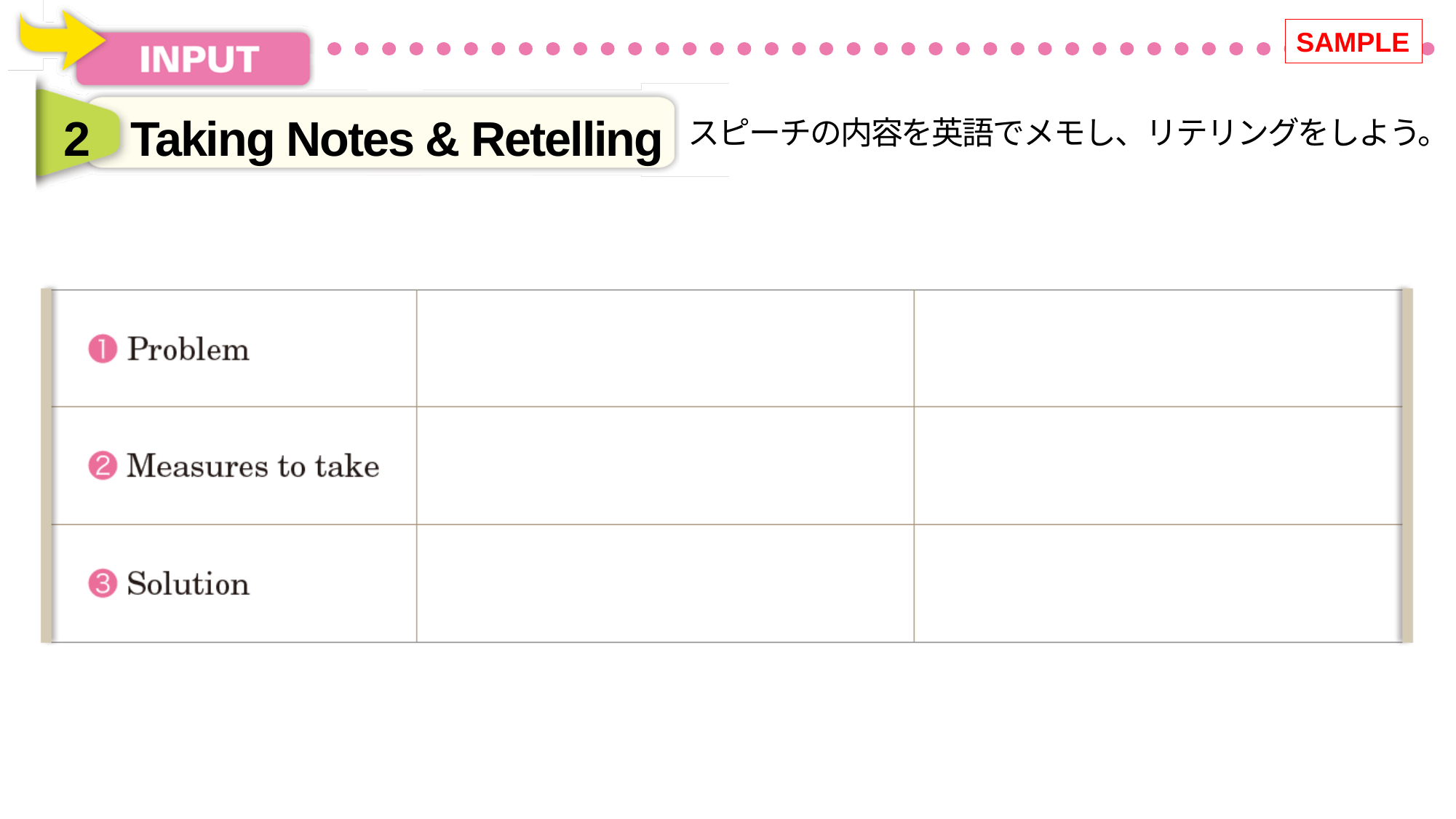

SAMPLE
2
Taking Notes & Retelling
スピーチの内容を英語でメモし、リテリングをしよう。